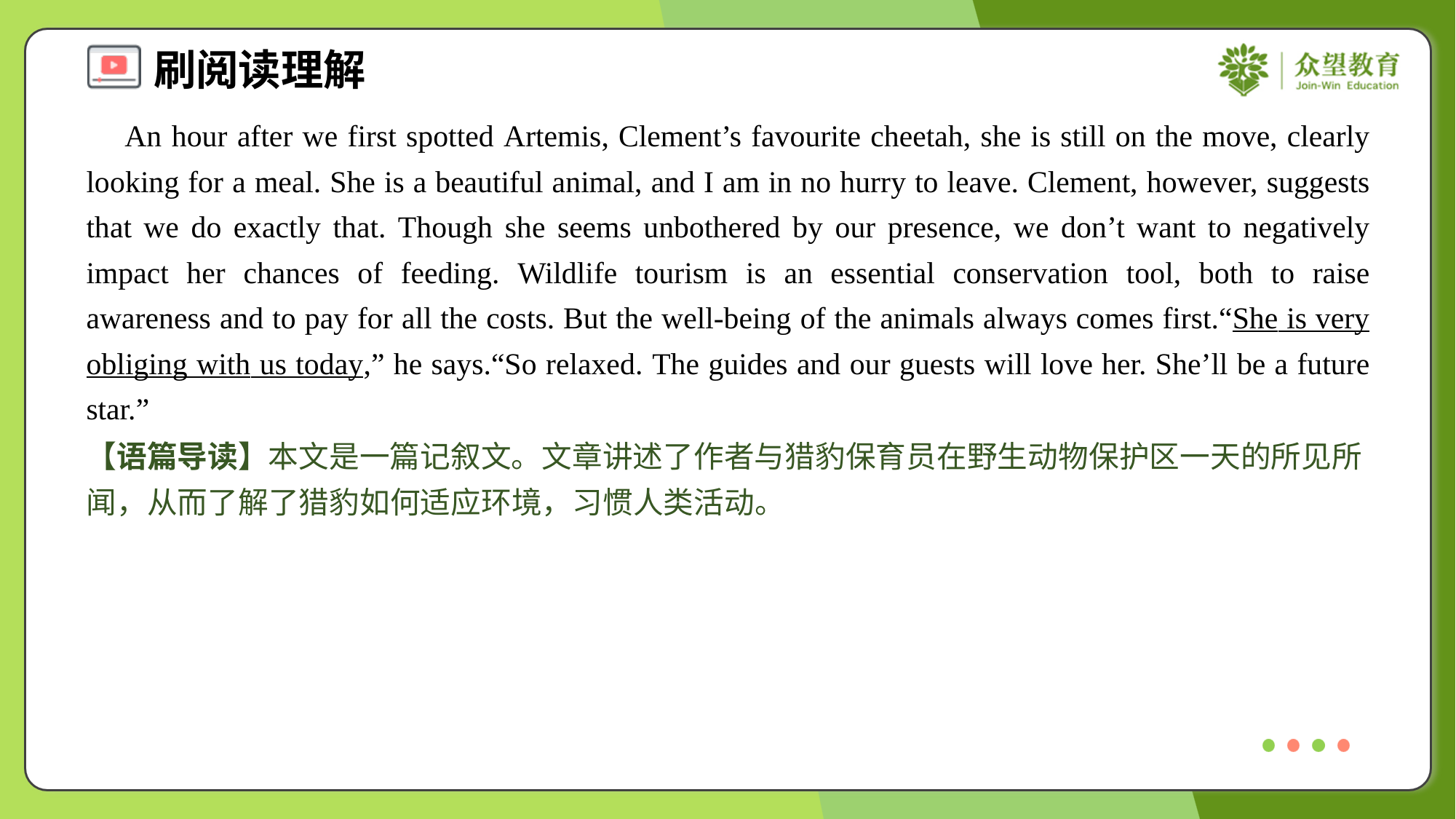

An hour after we first spotted Artemis, Clement’s favourite cheetah, she is still on the move, clearly looking for a meal. She is a beautiful animal, and I am in no hurry to leave. Clement, however, suggests that we do exactly that. Though she seems unbothered by our presence, we don’t want to negatively impact her chances of feeding. Wildlife tourism is an essential conservation tool, both to raise awareness and to pay for all the costs. But the well-being of the animals always comes first.“She is very obliging with us today,” he says.“So relaxed. The guides and our guests will love her. She’ll be a future star.”
【语篇导读】本文是一篇记叙文。文章讲述了作者与猎豹保育员在野生动物保护区一天的所见所闻，从而了解了猎豹如何适应环境，习惯人类活动。